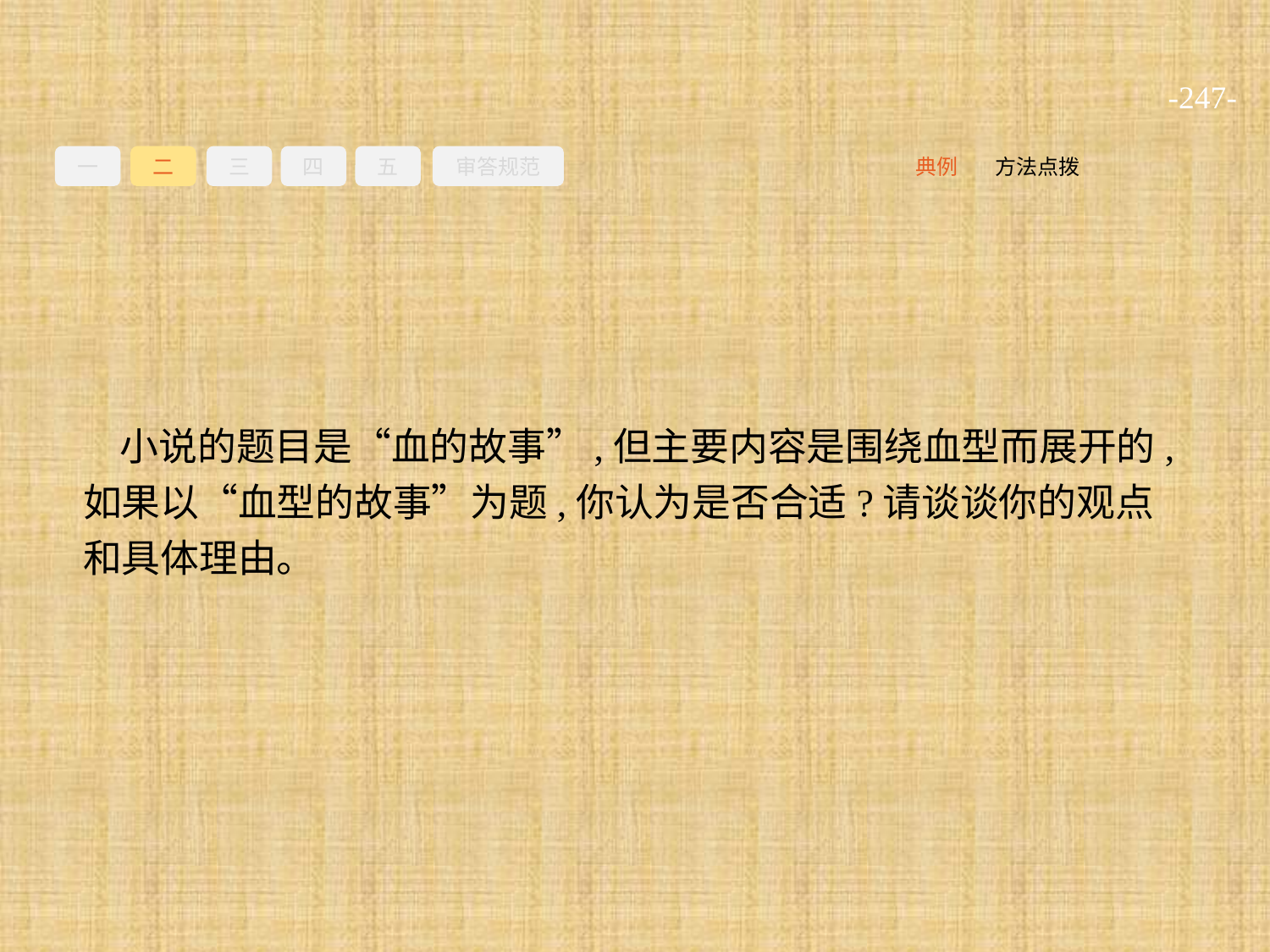

-247-
一
二
三
四
五
审答规范
方法点拨
典例
小说的题目是“血的故事”,但主要内容是围绕血型而展开的,如果以“血型的故事”为题,你认为是否合适?请谈谈你的观点和具体理由。